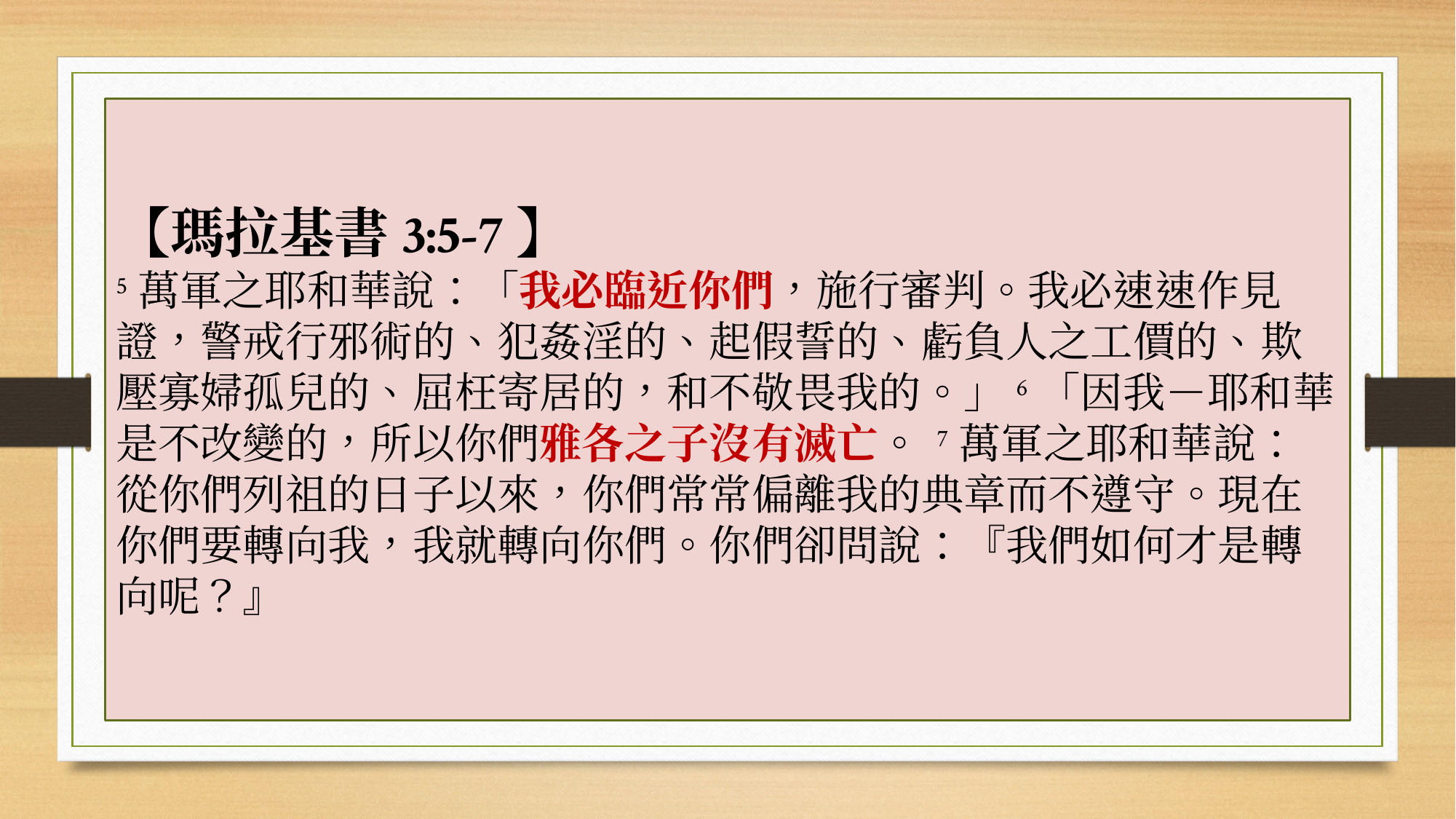

【瑪拉基書3:5-7】
5萬軍之耶和華說：「我必臨近你們，施行審判。我必速速作見證，警戒行邪術的、犯姦淫的、起假誓的、虧負人之工價的、欺壓寡婦孤兒的、屈枉寄居的，和不敬畏我的。」6「因我－耶和華是不改變的，所以你們雅各之子沒有滅亡。 7萬軍之耶和華說：從你們列祖的日子以來，你們常常偏離我的典章而不遵守。現在你們要轉向我，我就轉向你們。你們卻問說：『我們如何才是轉向呢？』
#